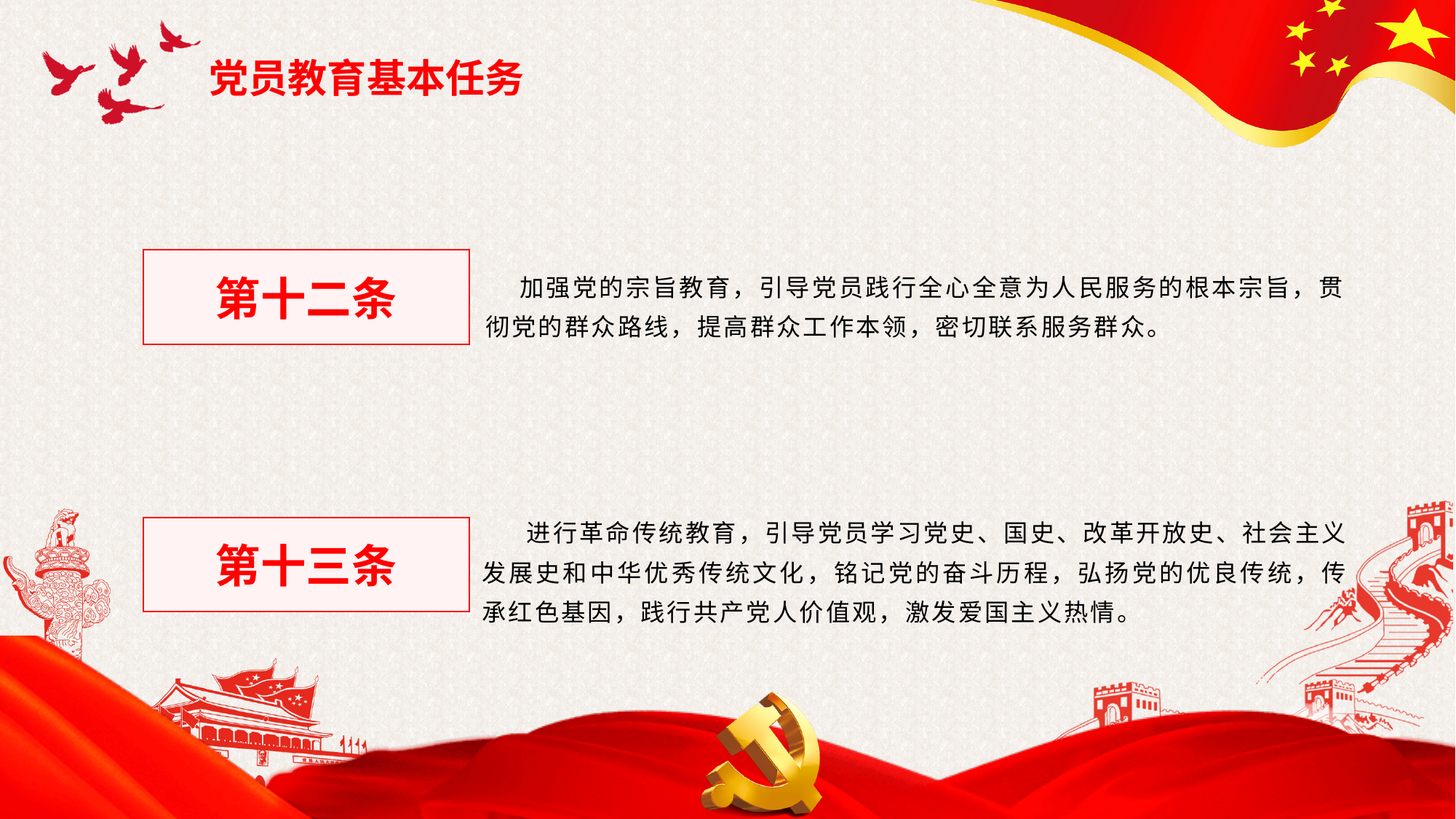

党员教育基本任务
第十二条
     加强党的宗旨教育，引导党员践行全心全意为人民服务的根本宗旨，贯彻党的群众路线，提高群众工作本领，密切联系服务群众。
     进行革命传统教育，引导党员学习党史、国史、改革开放史、社会主义发展史和中华优秀传统文化，铭记党的奋斗历程，弘扬党的优良传统，传承红色基因，践行共产党人价值观，激发爱国主义热情。
第十三条